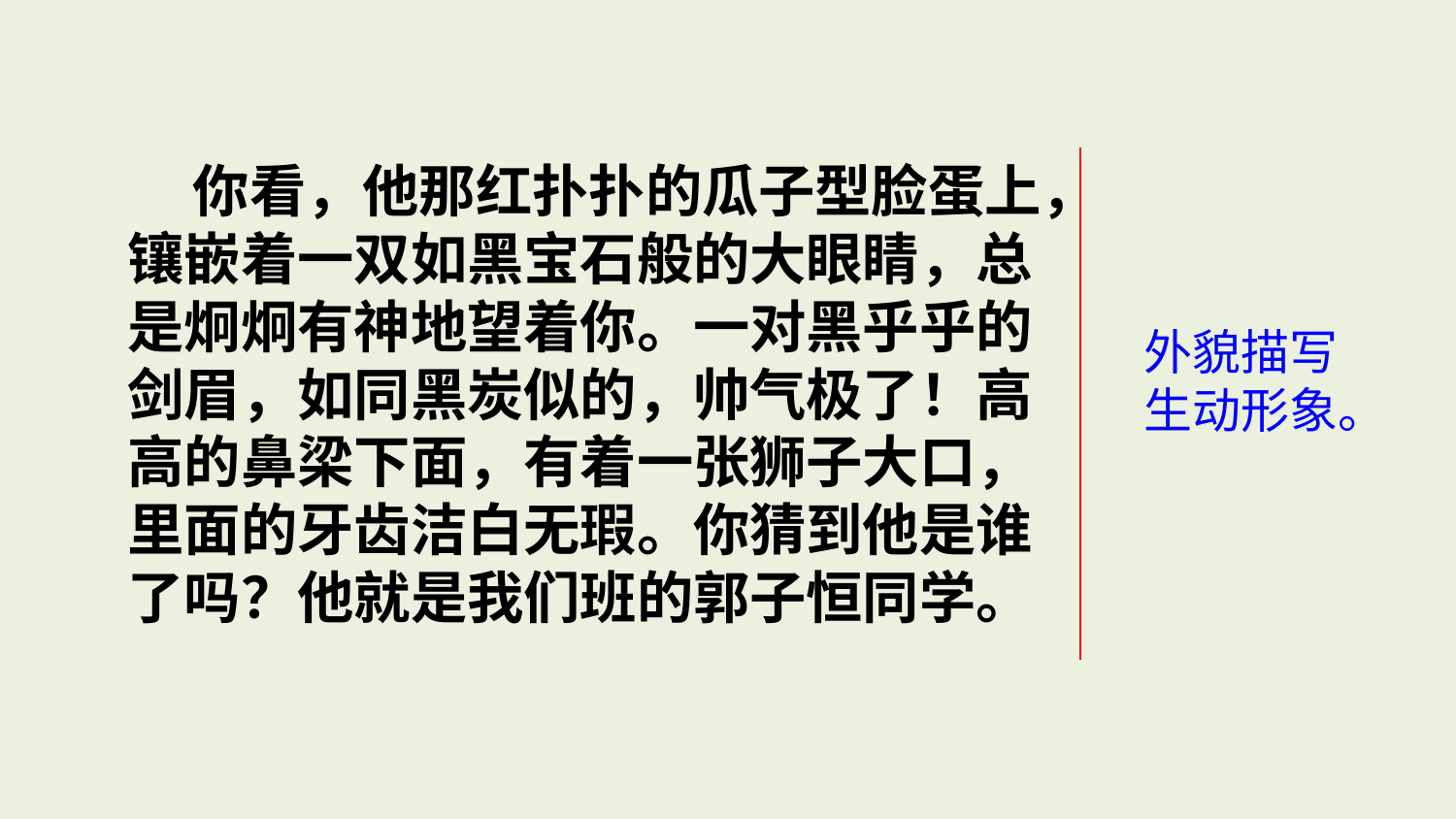

你看，他那红扑扑的瓜子型脸蛋上，镶嵌着一双如黑宝石般的大眼睛，总是炯炯有神地望着你。一对黑乎乎的剑眉，如同黑炭似的，帅气极了！高高的鼻梁下面，有着一张狮子大口，里面的牙齿洁白无瑕。你猜到他是谁了吗？他就是我们班的郭子恒同学。
外貌描写生动形象。